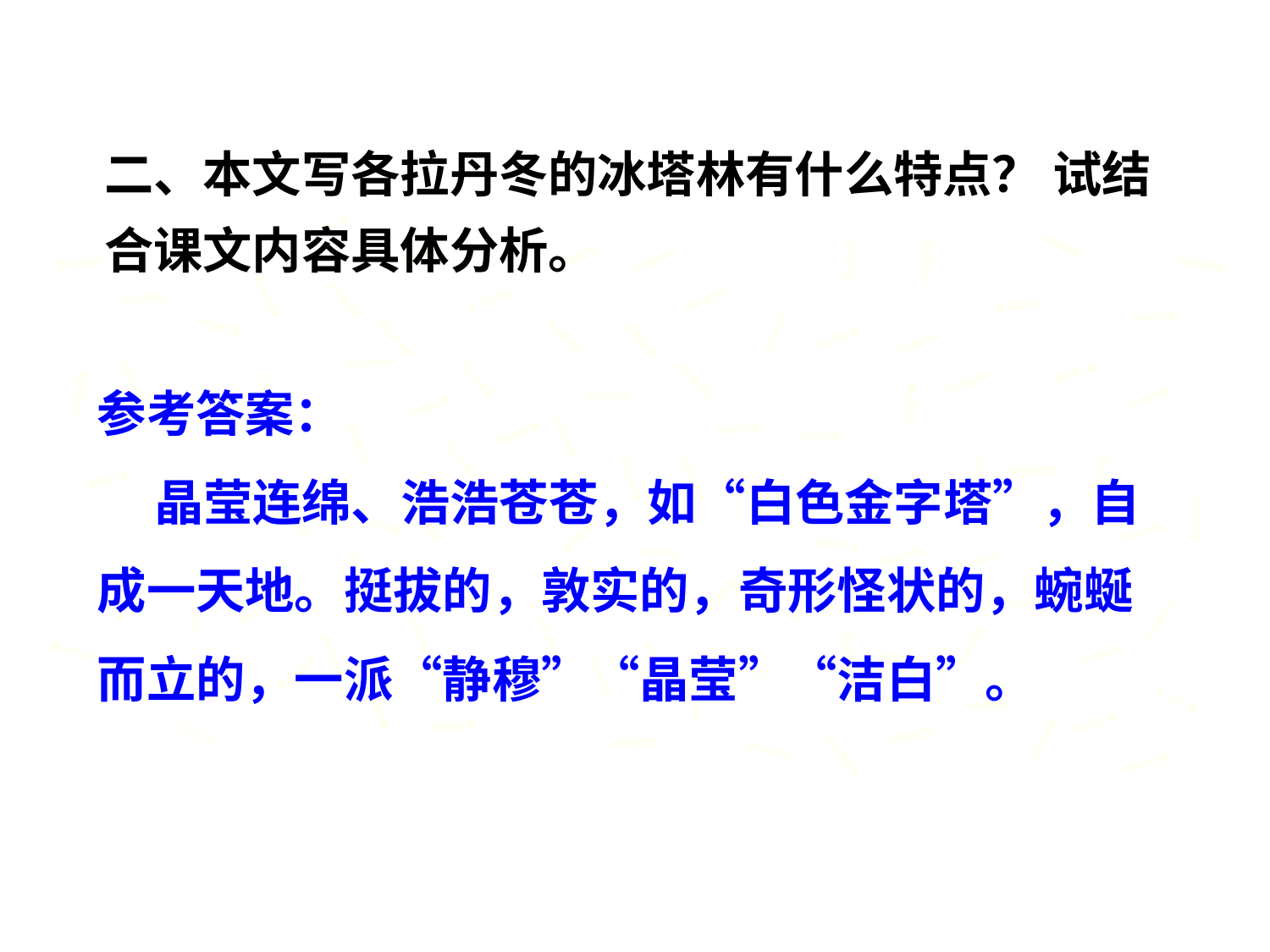

二、本文写各拉丹冬的冰塔林有什么特点？ 试结合课文内容具体分析。
状元成才路
状元成才路
状元成才路
状元成才路
状元成才路
状元成才路
状元成才路
状元成才路
状元成才路
状元成才路
状元成才路
状元成才路
状元成才路
状元成才路
状元成才路
状元成才路
状元成才路
状元成才路
状元成才路
状元成才路
状元成才路
状元成才路
状元成才路
参考答案：
    晶莹连绵、浩浩苍苍，如“白色金字塔”，自成一天地。挺拔的，敦实的，奇形怪状的，蜿蜒而立的，一派“静穆”“晶莹”“洁白”。
状元成才路
状元成才路
状元成才路
状元成才路
状元成才路
状元成才路
状元成才路
状元成才路
状元成才路
状元成才路
状元成才路
状元成才路
状元成才路
状元成才路
状元成才路
状元成才路
状元成才路
状元成才路
状元成才路
状元成才路
状元成才路
状元成才路
状元成才路
状元成才路
状元成才路
状元成才路
状元成才路
状元成才路
状元成才路
状元成才路
状元成才路
状元成才路
状元成才路
状元成才路
状元成才路
状元成才路
状元成才路
状元成才路
状元成才路
状元成才路
状元成才路
状元成才路
状元成才路
状元成才路
状元成才路
状元成才路
状元成才路
状元成才路
状元成才路
状元成才路
状元成才路
状元成才路
状元成才路
状元成才路
状元成才路
状元成才路
状元成才路
状元成才路
状元成才路
状元成才路
状元成才路
状元成才路
状元成才路
状元成才路
状元成才路
状元成才路
状元成才路
状元成才路
状元成才路
状元成才路
状元成才路
状元成才路
状元成才路
状元成才路
状元成才路
状元成才路
状元成才路